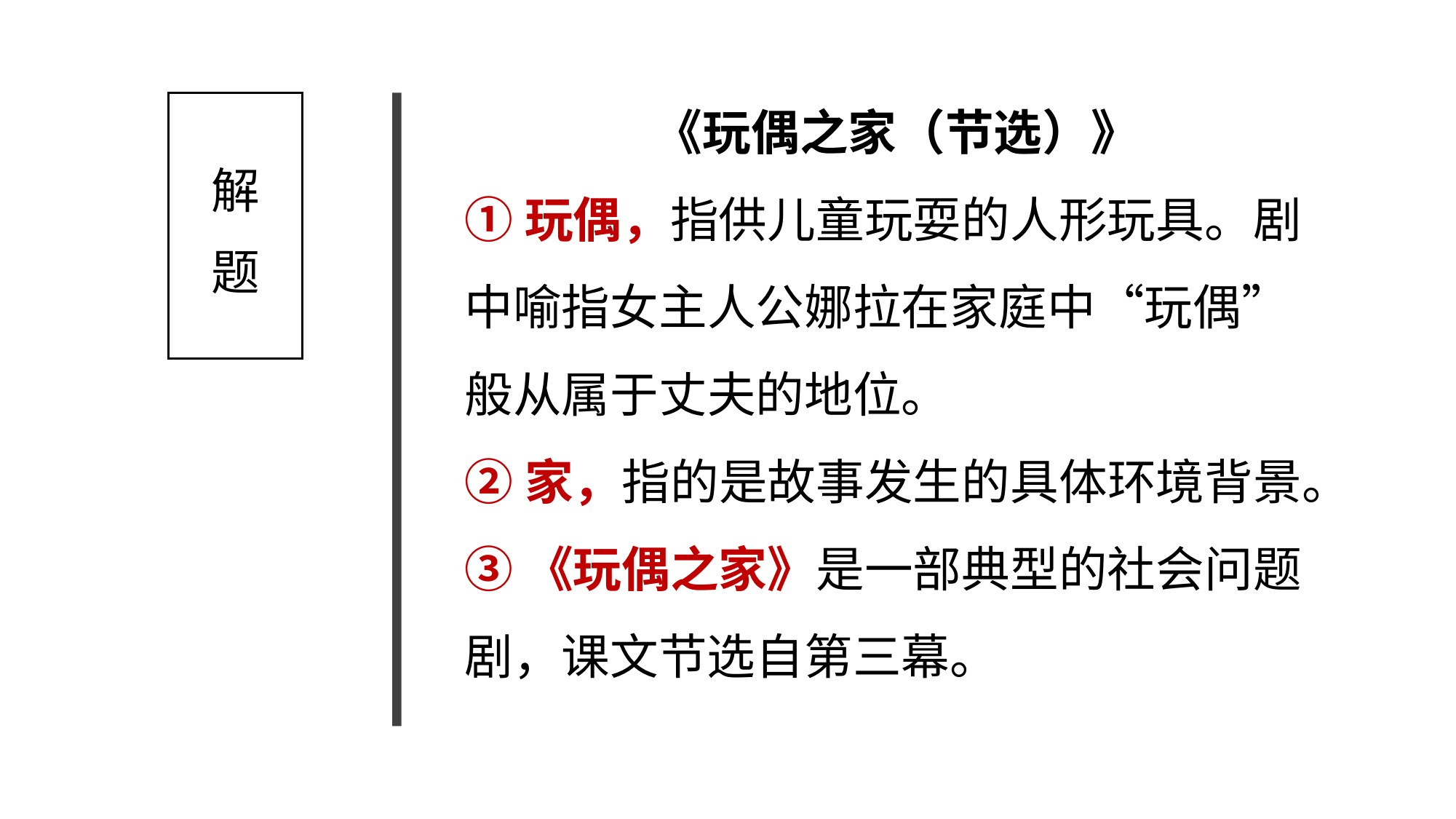

《玩偶之家（节选）》
①玩偶，指供儿童玩耍的人形玩具。剧中喻指女主人公娜拉在家庭中“玩偶”般从属于丈夫的地位。
②家，指的是故事发生的具体环境背景。
③《玩偶之家》是一部典型的社会问题剧，课文节选自第三幕。

解题